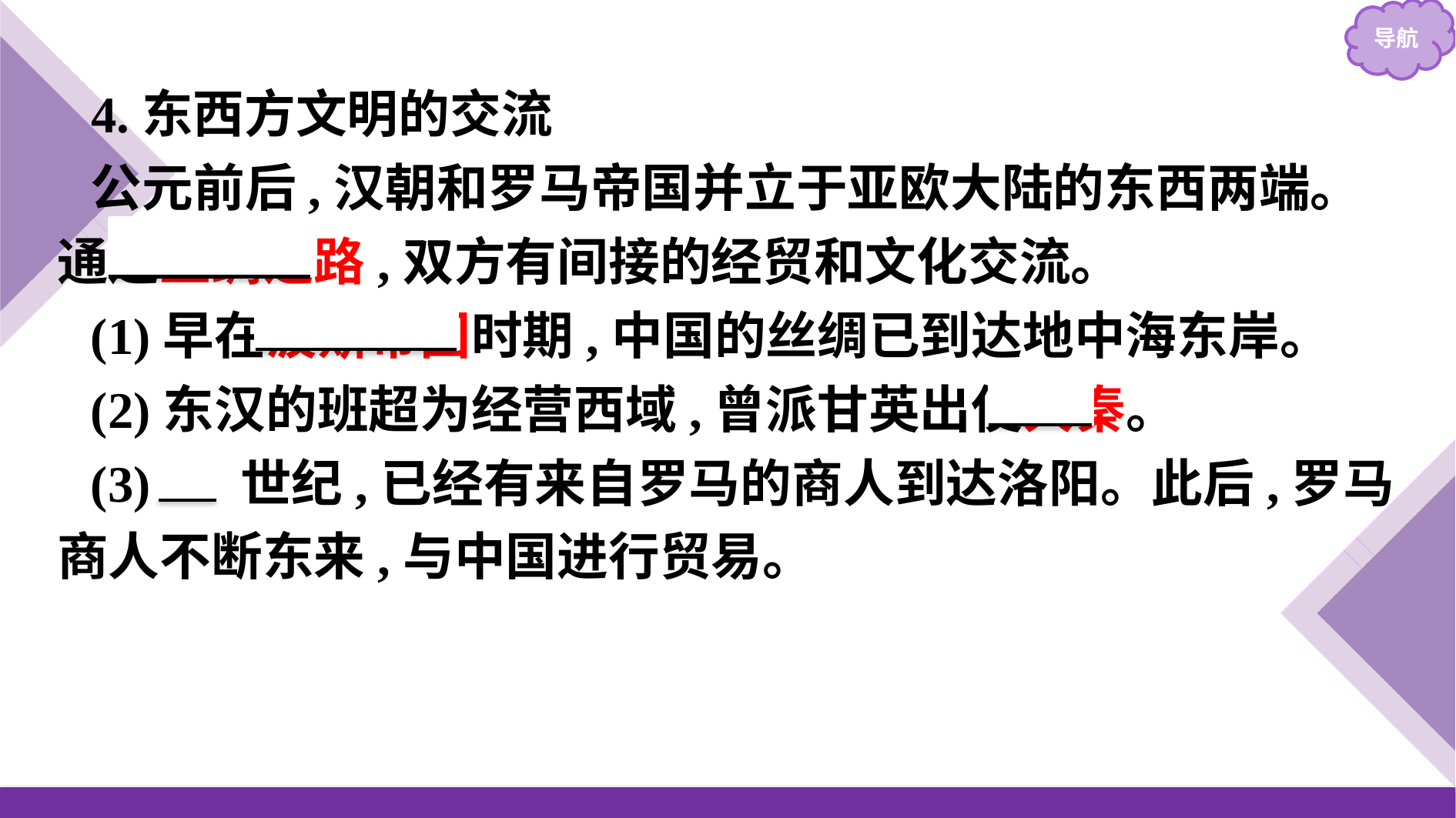

4.东西方文明的交流
公元前后,汉朝和罗马帝国并立于亚欧大陆的东西两端。通过丝绸之路,双方有间接的经贸和文化交流。
(1)早在波斯帝国时期,中国的丝绸已到达地中海东岸。
(2)东汉的班超为经营西域,曾派甘英出使大秦。
(3)  2  世纪,已经有来自罗马的商人到达洛阳。此后,罗马商人不断东来,与中国进行贸易。